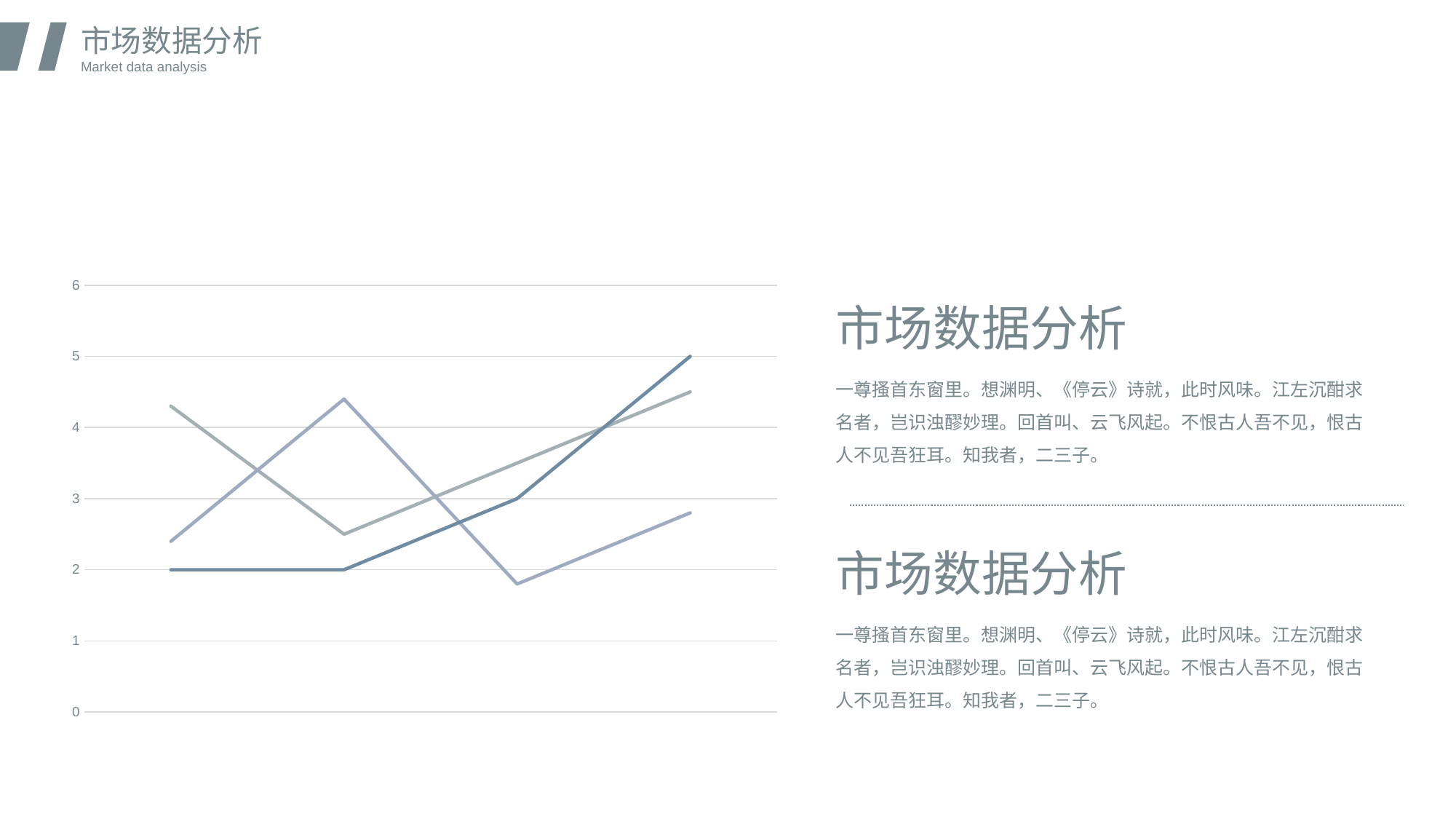

市场数据分析
Market data analysis

### Chart

| Category | 系列 1 | 系列 2 | 系列 3 |
|---|---|---|---|
| 类别1 | 4.3 | 2.4 | 2.0 |
| 类别2 | 2.5 | 4.4 | 2.0 |
| 类别3 | 3.5 | 1.8 | 3.0 |
| 类别4 | 4.5 | 2.8 | 5.0 |
市场数据分析
一尊搔首东窗里。想渊明、《停云》诗就，此时风味。江左沉酣求名者，岂识浊醪妙理。回首叫、云飞风起。不恨古人吾不见，恨古人不见吾狂耳。知我者，二三子。
市场数据分析
一尊搔首东窗里。想渊明、《停云》诗就，此时风味。江左沉酣求名者，岂识浊醪妙理。回首叫、云飞风起。不恨古人吾不见，恨古人不见吾狂耳。知我者，二三子。